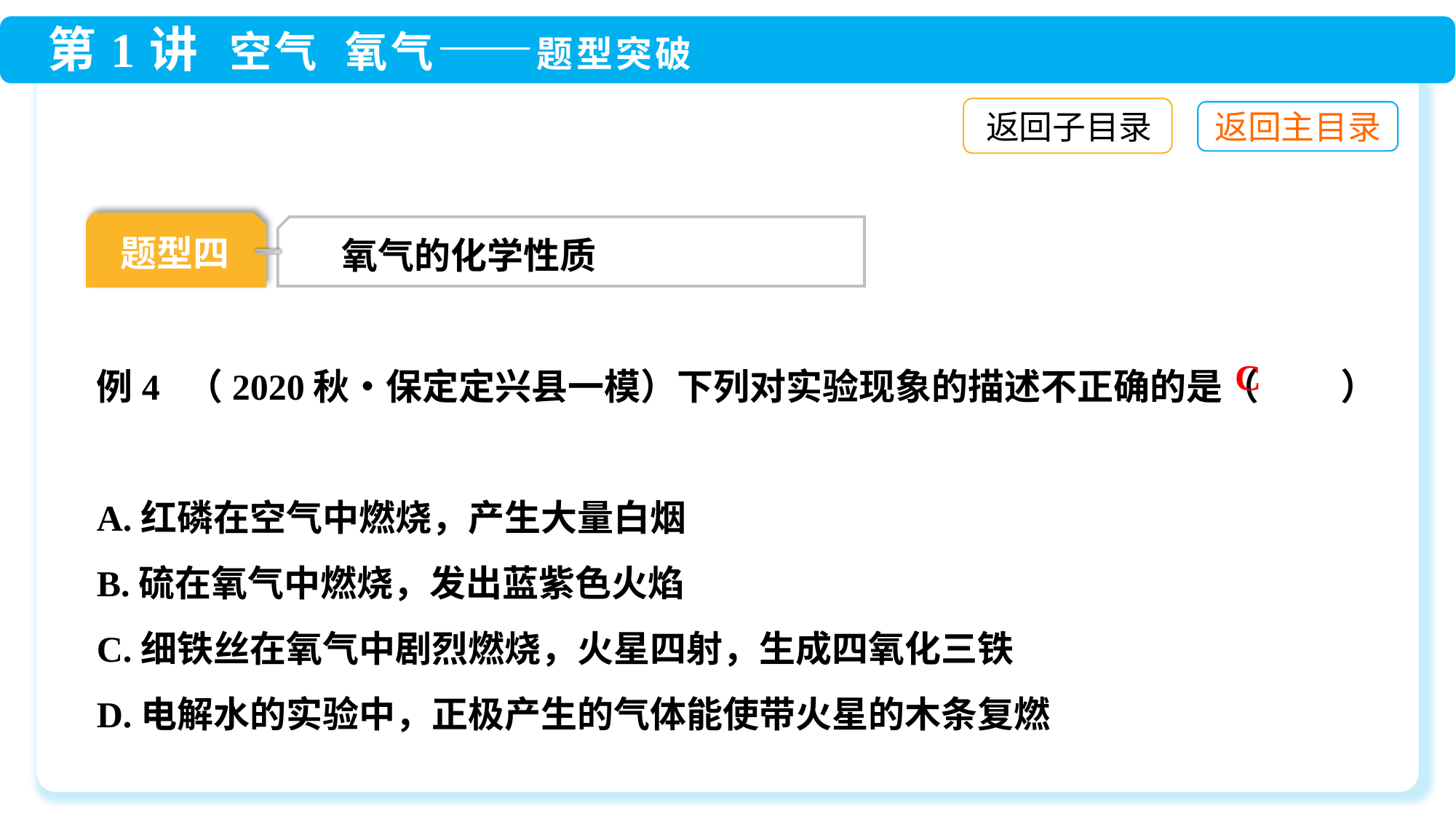

返回子目录
题型四
氧气的化学性质

例4  （2020秋•保定定兴县一模）下列对实验现象的描述不正确的是（ 　　）

A.红磷在空气中燃烧，产生大量白烟
B.硫在氧气中燃烧，发出蓝紫色火焰
C.细铁丝在氧气中剧烈燃烧，火星四射，生成四氧化三铁
D.电解水的实验中，正极产生的气体能使带火星的木条复燃
C